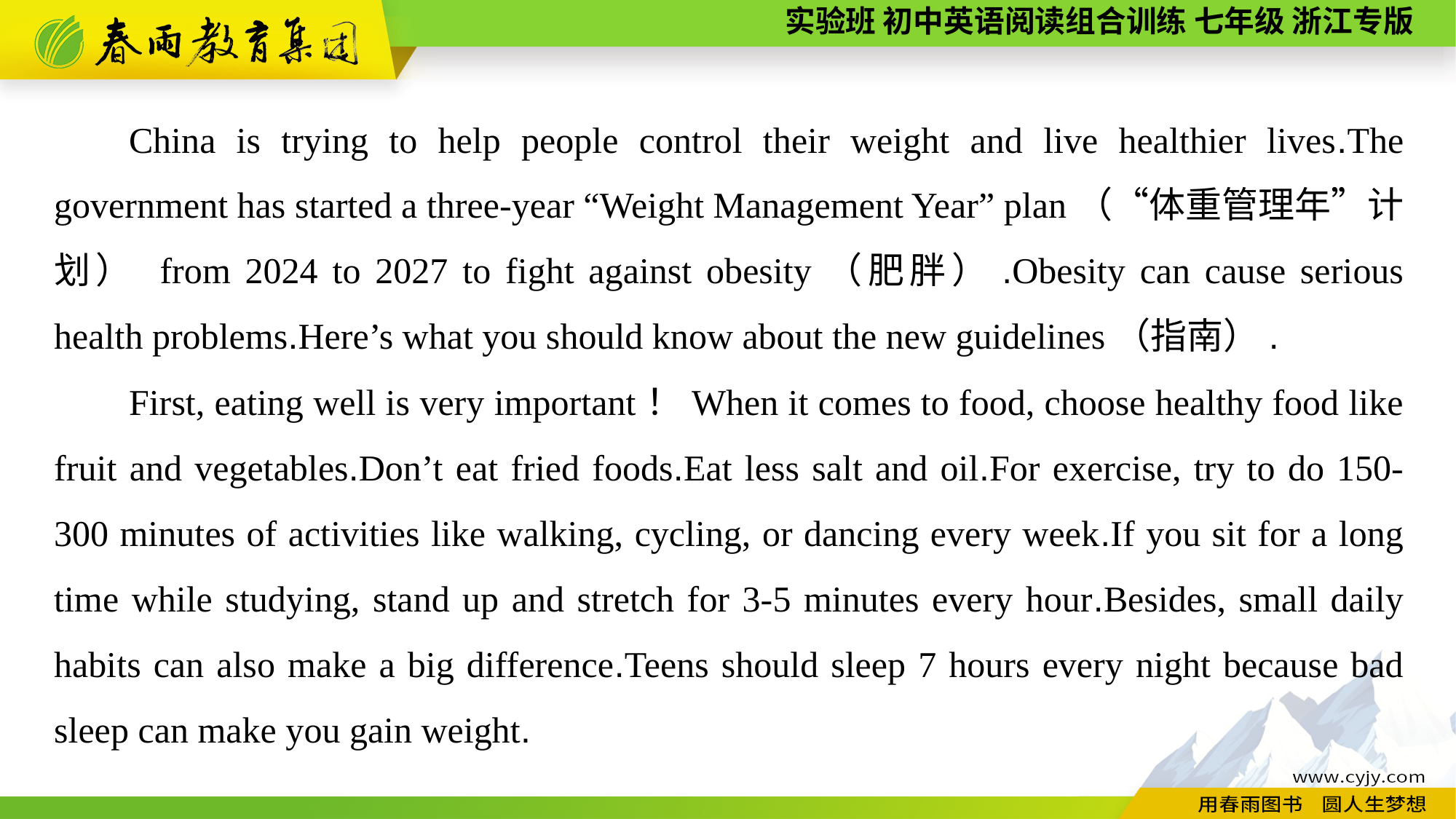

China is trying to help people control their weight and live healthier lives.The government has started a three-year “Weight Management Year” plan（“体重管理年”计划） from 2024 to 2027 to fight against obesity（肥胖）.Obesity can cause serious health problems.Here’s what you should know about the new guidelines（指南）.
First, eating well is very important！When it comes to food, choose healthy food like fruit and vegetables.Don’t eat fried foods.Eat less salt and oil.For exercise, try to do 150-300 minutes of activities like walking, cycling, or dancing every week.If you sit for a long time while studying, stand up and stretch for 3-5 minutes every hour.Besides, small daily habits can also make a big difference.Teens should sleep 7 hours every night because bad sleep can make you gain weight.